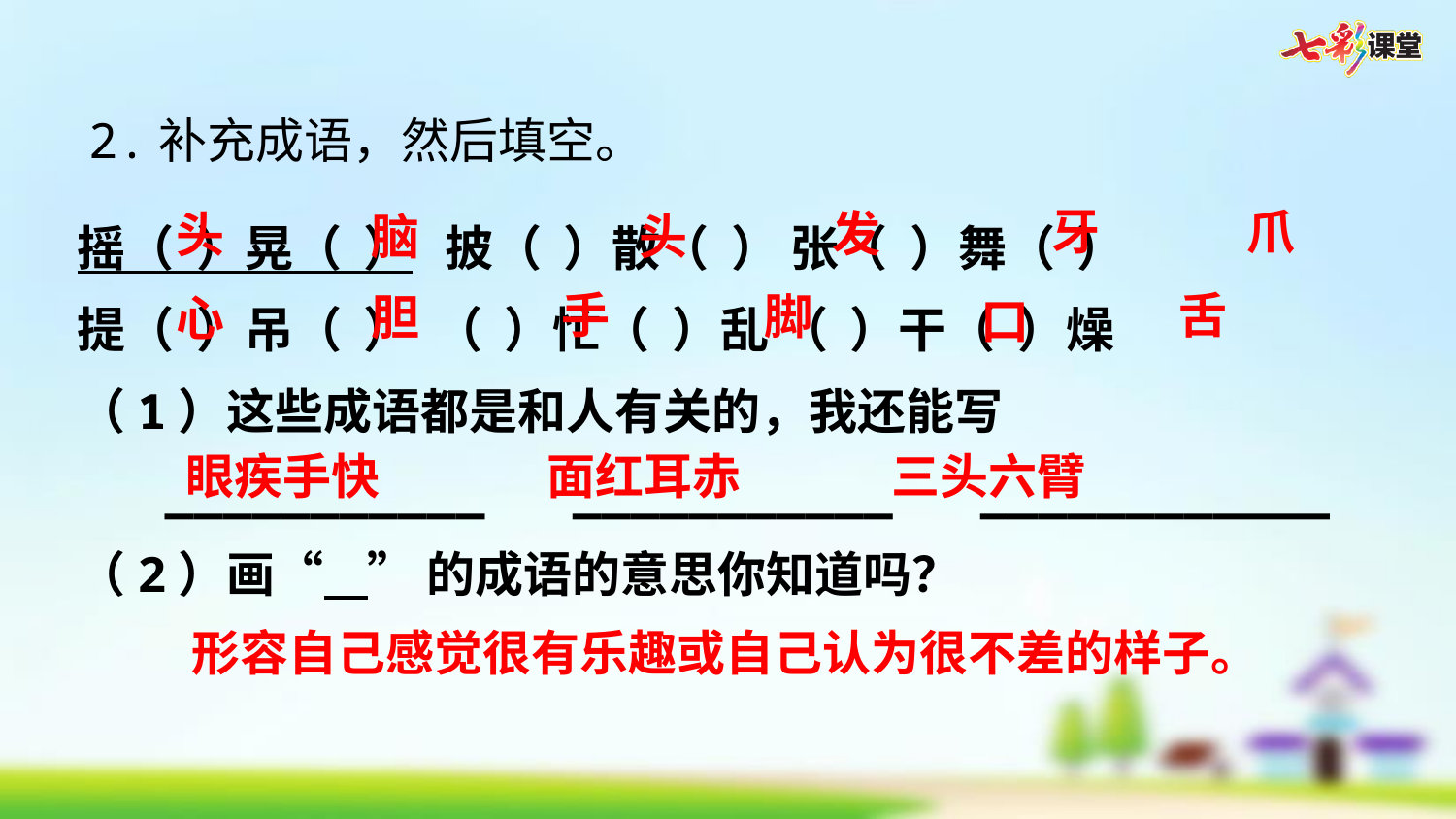

2.补充成语，然后填空。
摇（  ）晃（  ）   披（  ）散（  ） 张（  ）舞（  ）
提（  ）吊（  ）  （  ）忙（  ）乱 （  ）干（  ）燥
（1）这些成语都是和人有关的，我还能写
   ___________   ___________   ____________
（2）画“    ” 的成语的意思你知道吗？
牙
爪
发
头
脑
头
手
舌
脚
胆
心
口
眼疾手快
面红耳赤
三头六臂
形容自己感觉很有乐趣或自己认为很不差的样子。